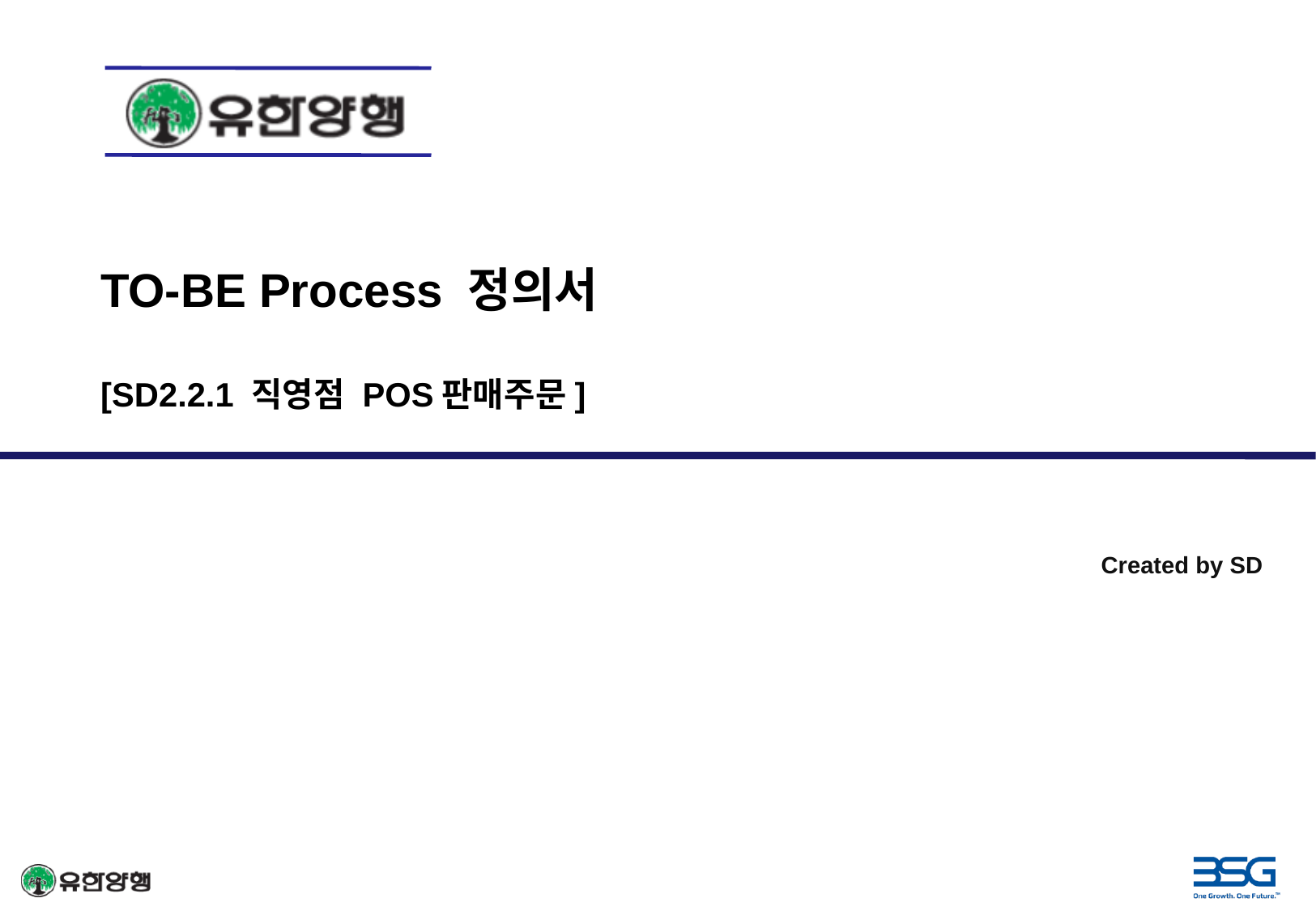

TO-BE Process 정의서
[SD2.2.1 직영점 POS판매주문]
Created by SD